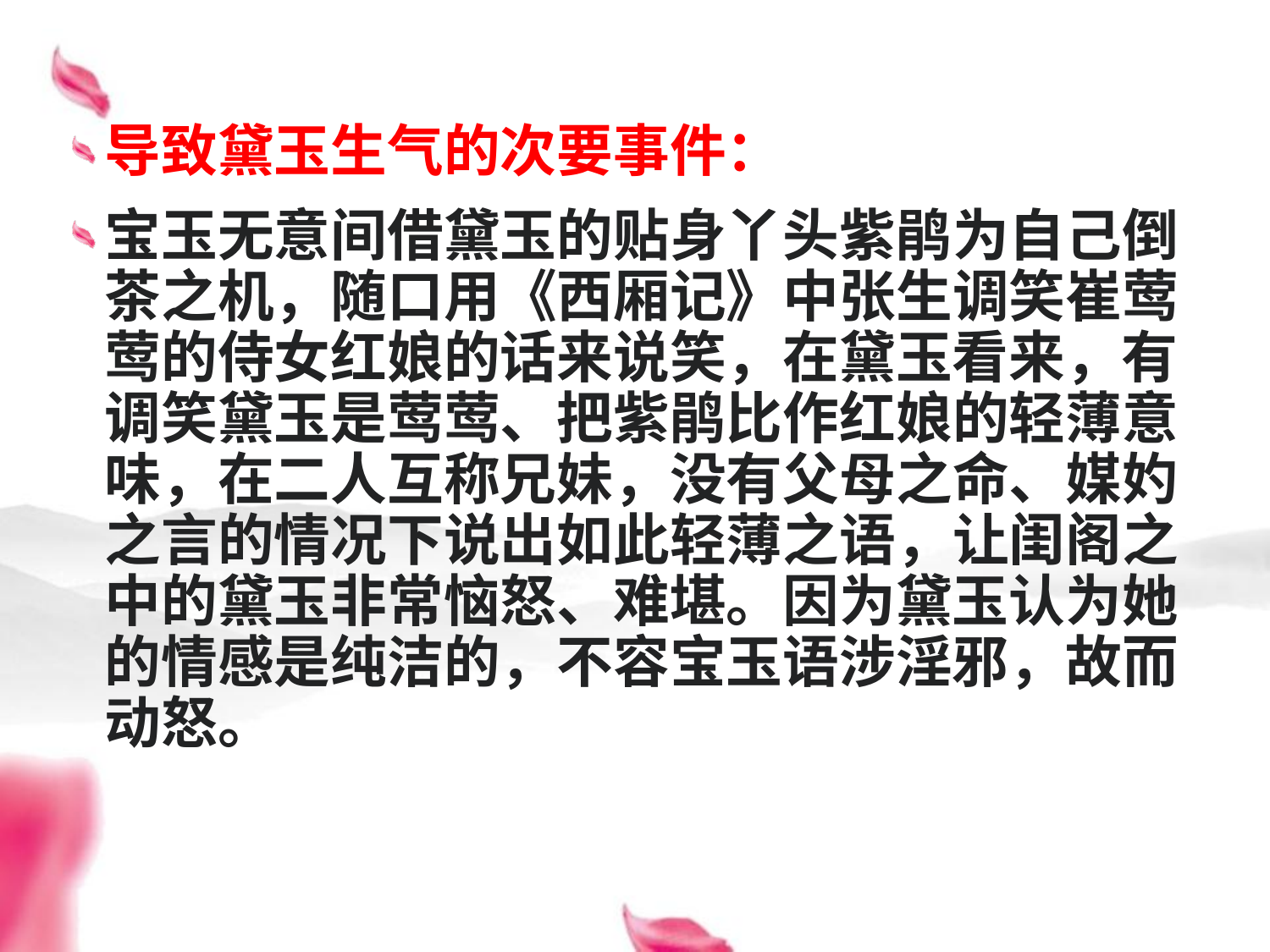

导致黛玉生气的次要事件：
宝玉无意间借黛玉的贴身丫头紫鹃为自己倒茶之机，随口用《西厢记》中张生调笑崔莺莺的侍女红娘的话来说笑，在黛玉看来，有调笑黛玉是莺莺、把紫鹃比作红娘的轻薄意味，在二人互称兄妹，没有父母之命、媒妁之言的情况下说出如此轻薄之语，让闺阁之中的黛玉非常恼怒、难堪。因为黛玉认为她的情感是纯洁的，不容宝玉语涉淫邪，故而动怒。